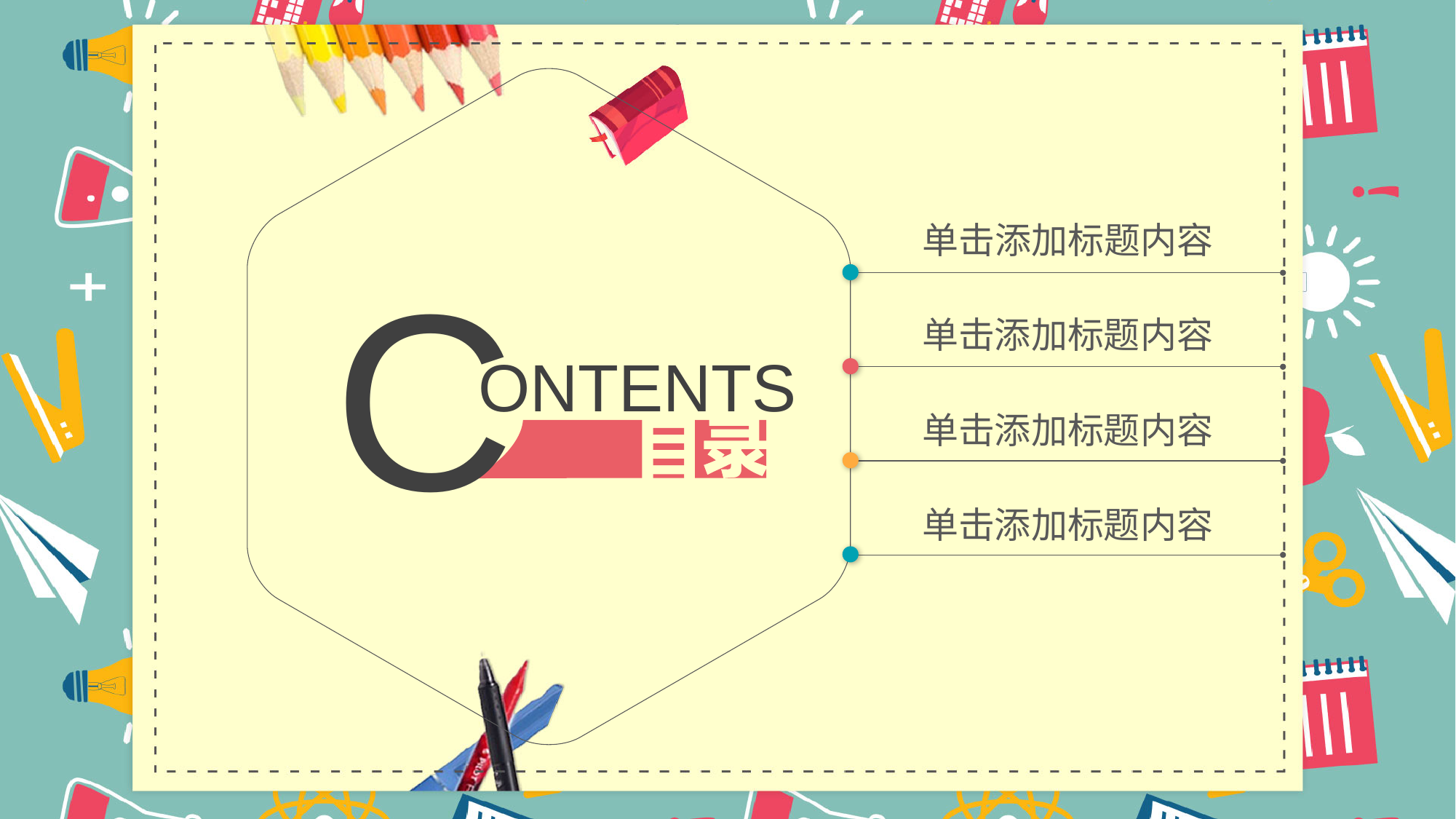

单击添加标题内容
C

单击添加标题内容
ONTENTS

单击添加标题内容

单击添加标题内容